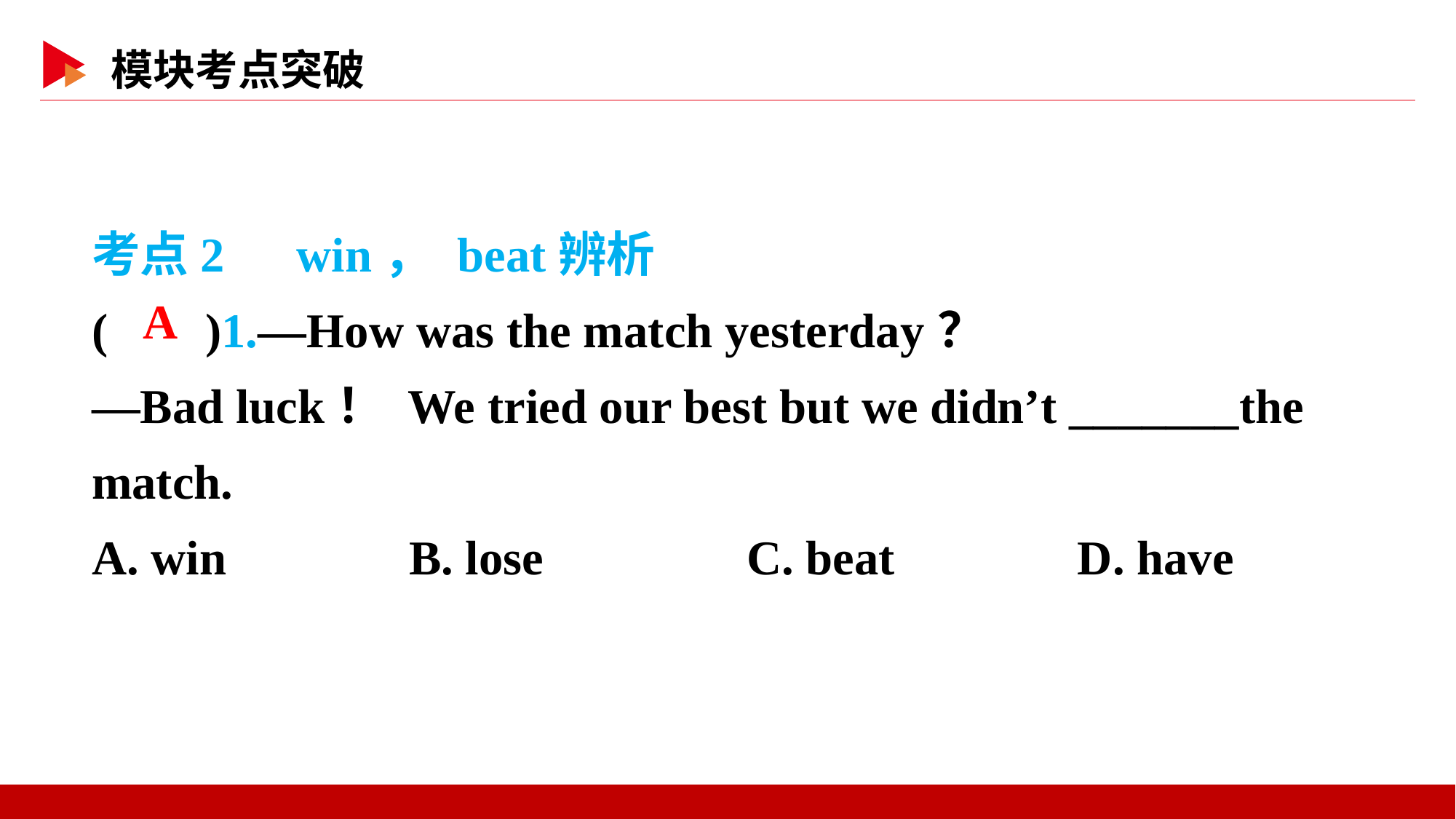

考点2　win， beat辨析
(        )1.—How was the match yesterday？
—Bad luck！ We tried our best but we didn’t _______the match.
A. win               B. lose		C. beat               D. have
   A